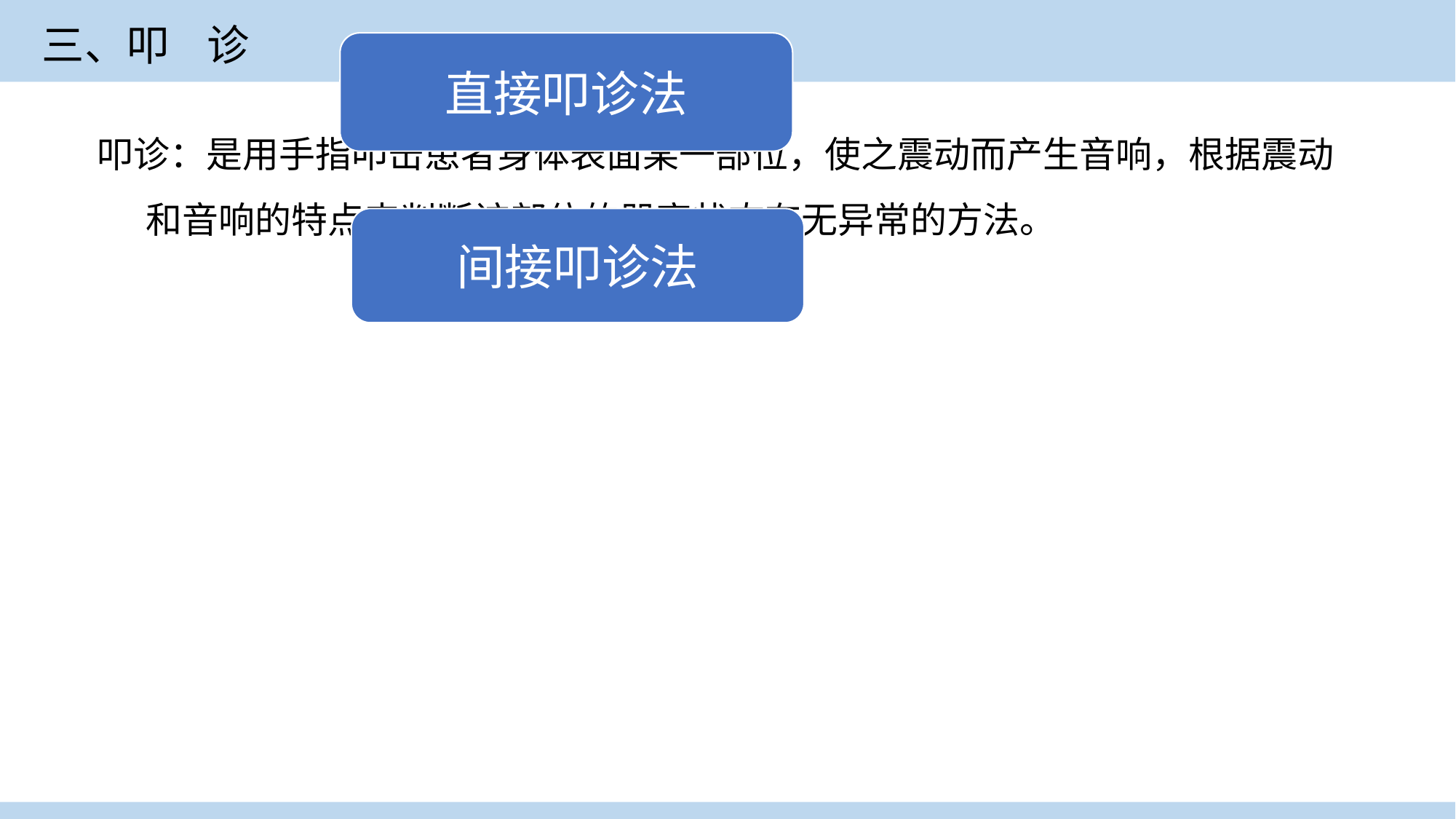

三、叩    诊
 叩诊：是用手指叩击患者身体表面某一部位，使之震动而产生音响，根据震动
       和音响的特点来判断该部位的器官状态有无异常的方法。

直接叩诊法
间接叩诊法